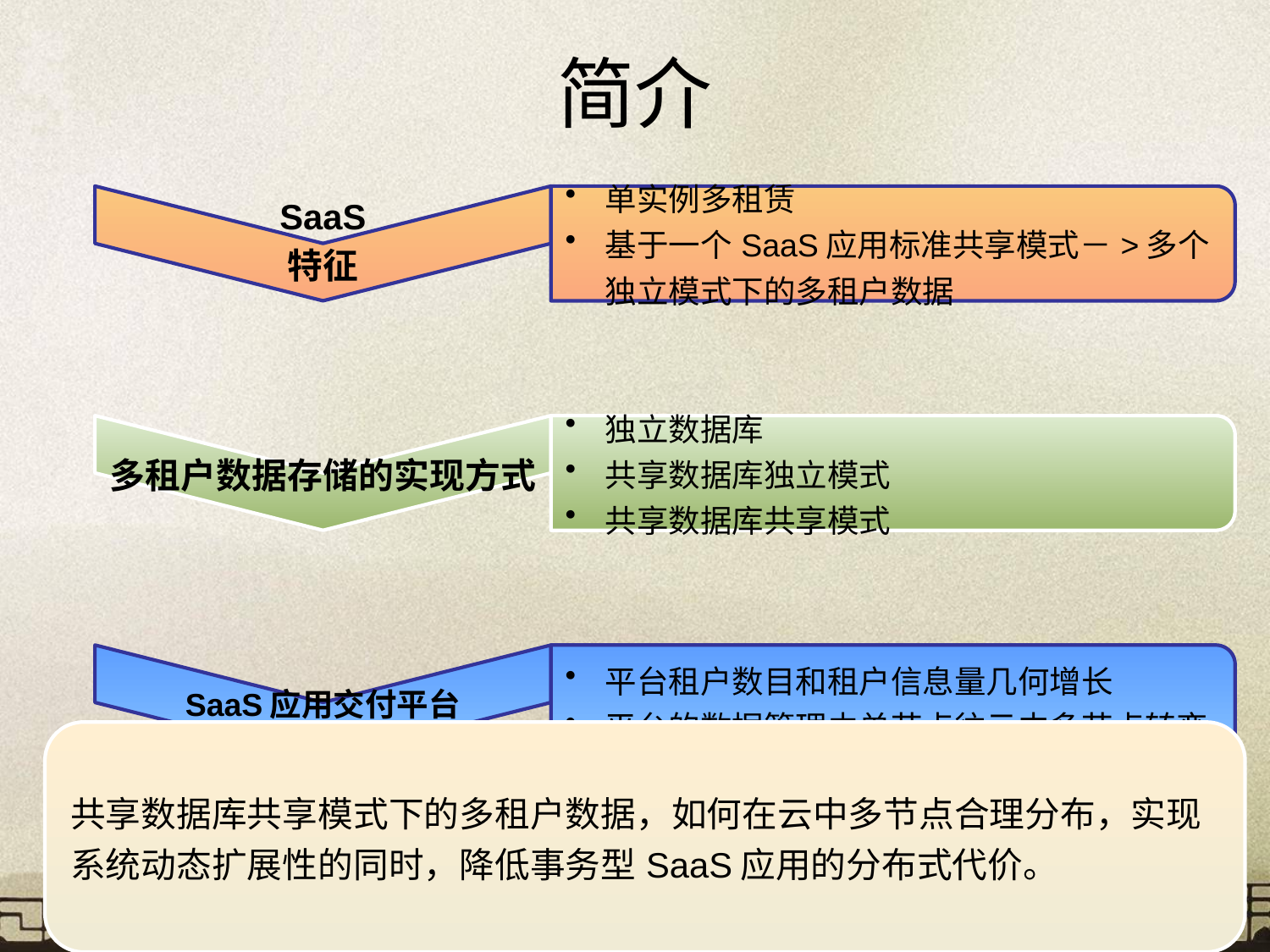

# 简介
SaaS
特征
单实例多租赁
基于一个SaaS应用标准共享模式－>多个独立模式下的多租户数据
多租户数据存储的实现方式
独立数据库
共享数据库独立模式
SaaS应用交付平台
平台租户数目和租户信息量几何增长
平台的数据管理由单节点往云中多节点转变
共享数据库共享模式
共享数据库共享模式下的多租户数据，如何在云中多节点合理分布，实现系统动态扩展性的同时，降低事务型SaaS应用的分布式代价。